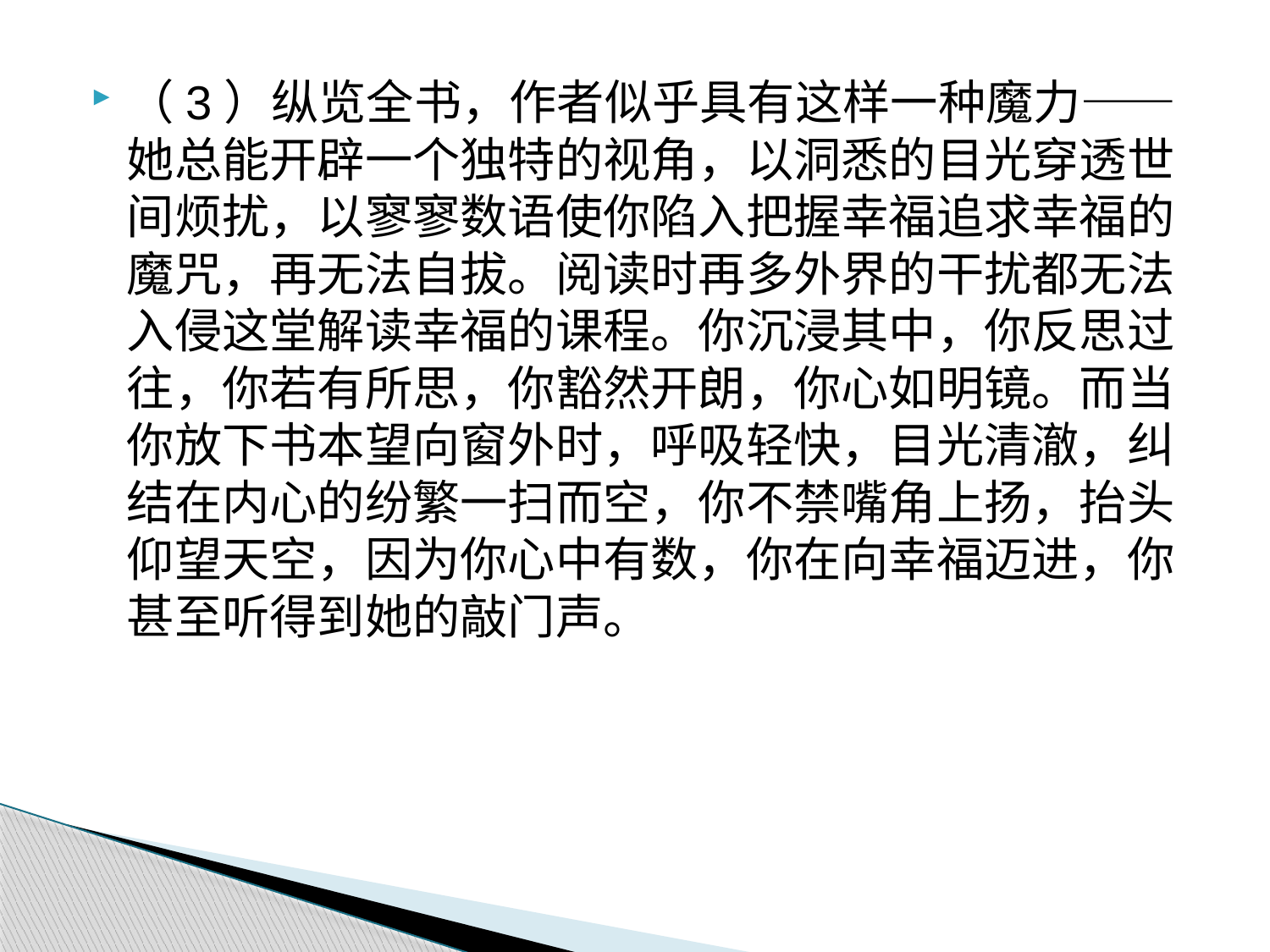

（3）纵览全书，作者似乎具有这样一种魔力——她总能开辟一个独特的视角，以洞悉的目光穿透世间烦扰，以寥寥数语使你陷入把握幸福追求幸福的魔咒，再无法自拔。阅读时再多外界的干扰都无法入侵这堂解读幸福的课程。你沉浸其中，你反思过往，你若有所思，你豁然开朗，你心如明镜。而当你放下书本望向窗外时，呼吸轻快，目光清澈，纠结在内心的纷繁一扫而空，你不禁嘴角上扬，抬头仰望天空，因为你心中有数，你在向幸福迈进，你甚至听得到她的敲门声。